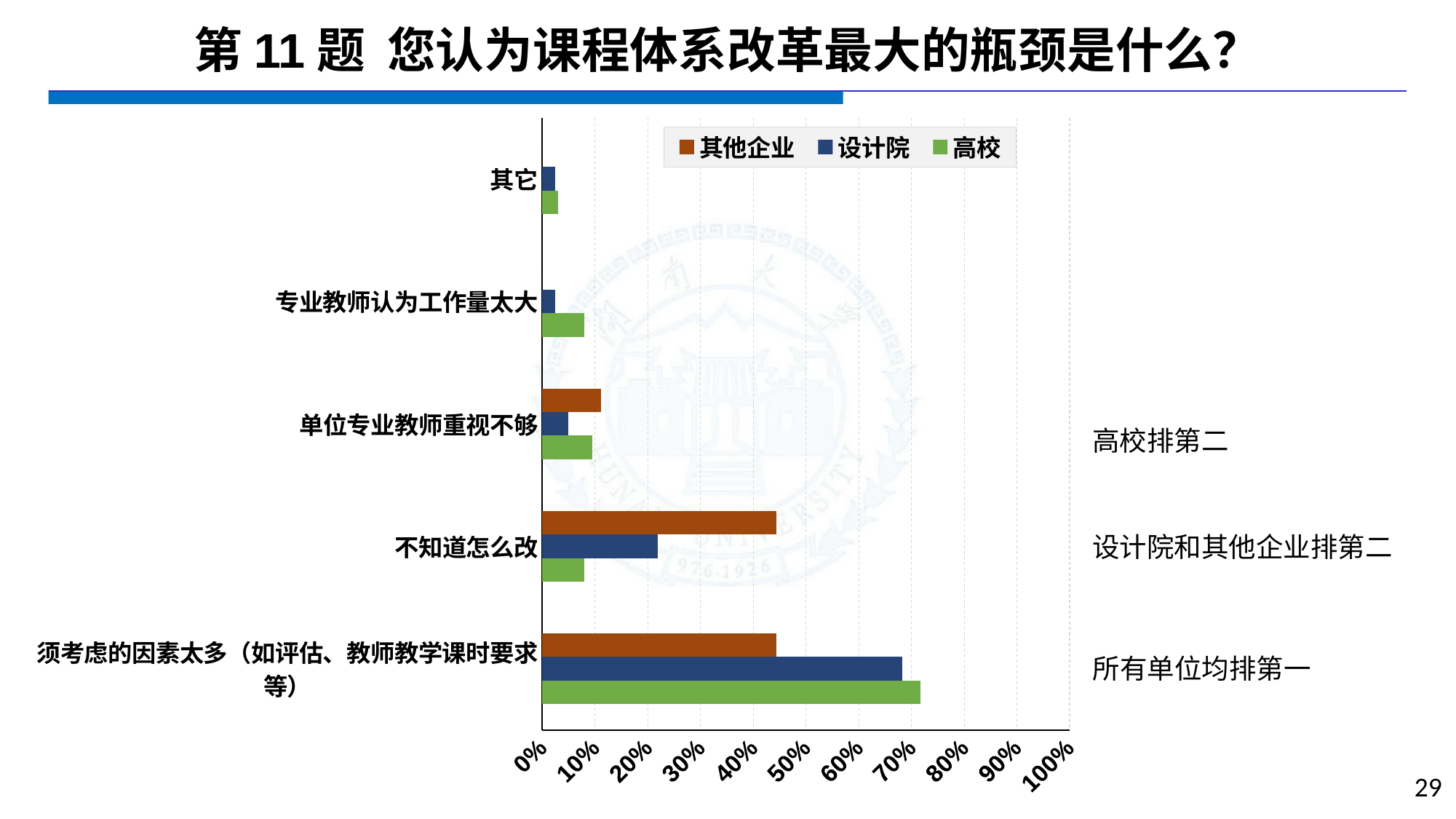

# 第11题  您认为课程体系改革最大的瓶颈是什么？

### Chart

| Category | 高校 | 设计院 | 其他企业 |
|---|---|---|---|
| 须考虑的因素太多（如评估、教师教学课时要求等） | 0.7178 | 0.6829 | 0.4444 |
| 不知道怎么改 | 0.0792 | 0.2195 | 0.4444 |
| 单位专业教师重视不够 | 0.0941 | 0.0488 | 0.1111 |
| 专业教师认为工作量太大 | 0.0792 | 0.0244 | 0.0 |
| 其它 | 0.0297 | 0.0244 | 0.0 |
高校排第二
设计院和其他企业排第二
所有单位均排第一
29